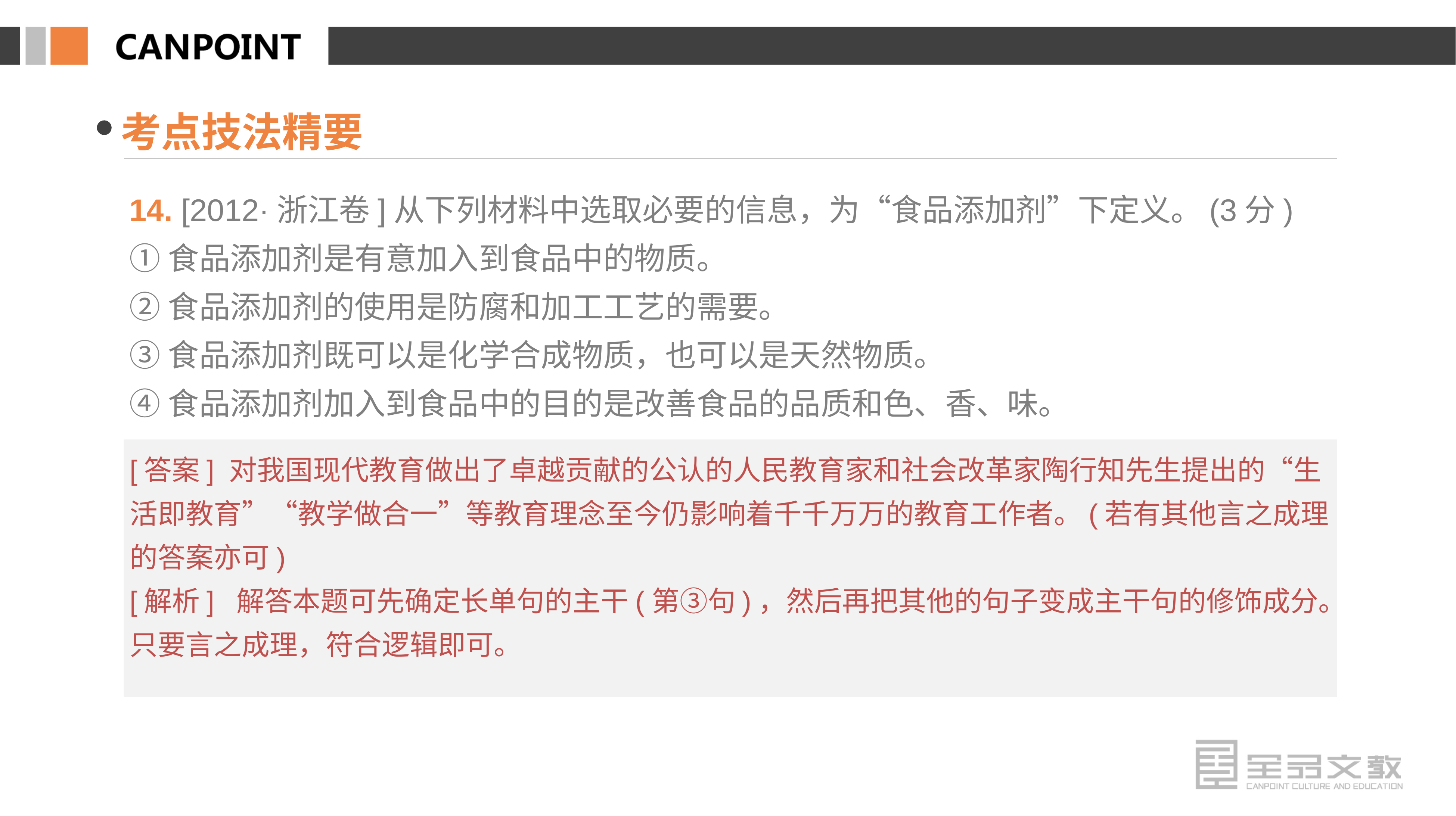

考点技法精要

14. [2012·浙江卷]从下列材料中选取必要的信息，为“食品添加剂”下定义。(3分)
①食品添加剂是有意加入到食品中的物质。
②食品添加剂的使用是防腐和加工工艺的需要。
③食品添加剂既可以是化学合成物质，也可以是天然物质。
④食品添加剂加入到食品中的目的是改善食品的品质和色、香、味。

[答案] 对我国现代教育做出了卓越贡献的公认的人民教育家和社会改革家陶行知先生提出的“生活即教育”“教学做合一”等教育理念至今仍影响着千千万万的教育工作者。(若有其他言之成理的答案亦可)
[解析]  解答本题可先确定长单句的主干(第③句)，然后再把其他的句子变成主干句的修饰成分。只要言之成理，符合逻辑即可。